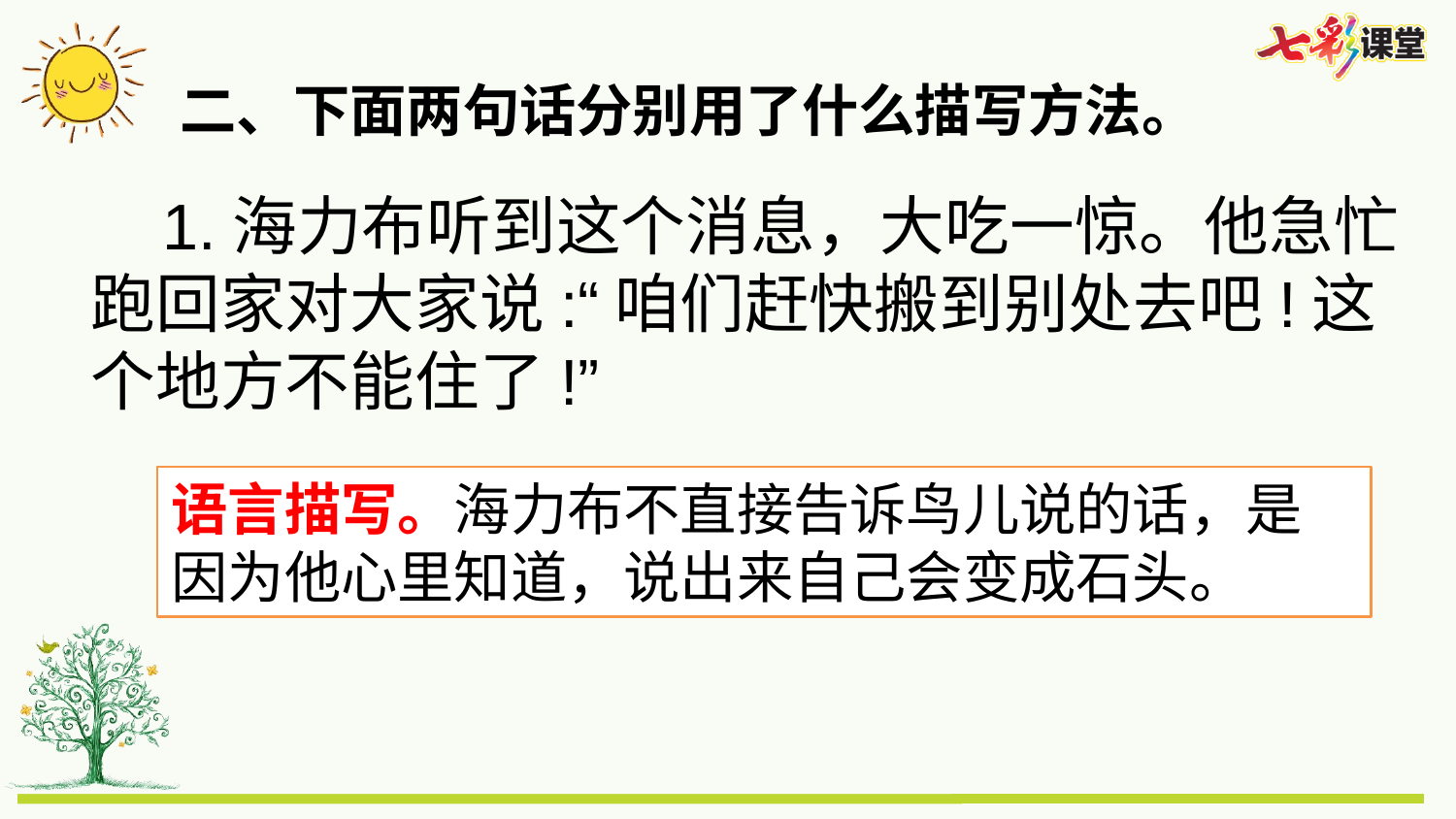

二、下面两句话分别用了什么描写方法。
    1.海力布听到这个消息，大吃一惊。他急忙跑回家对大家说:“咱们赶快搬到别处去吧!这个地方不能住了!”
语言描写。海力布不直接告诉鸟儿说的话，是因为他心里知道，说出来自己会变成石头。